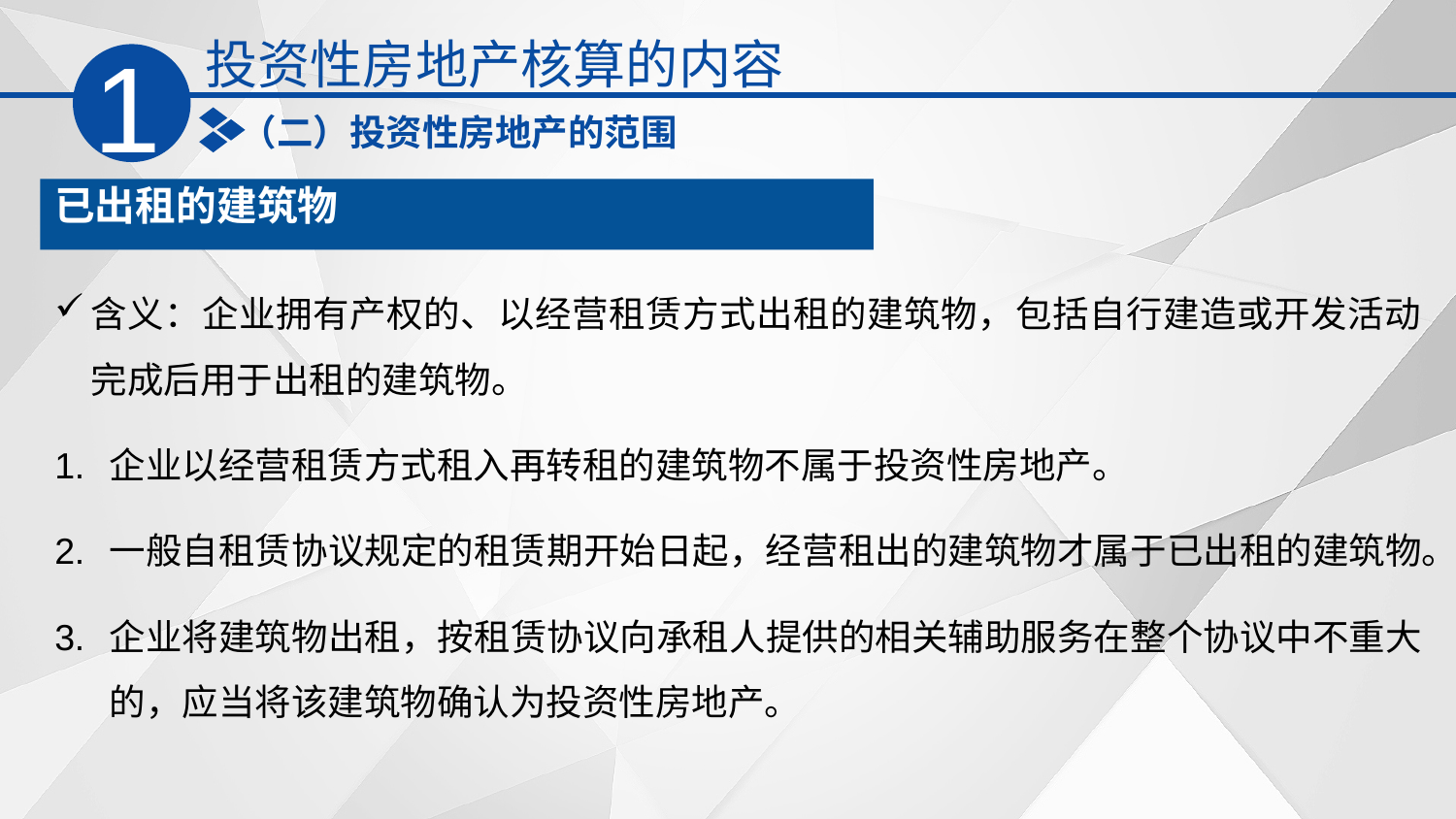

投资性房地产核算的内容
1

（二）投资性房地产的范围

已出租的建筑物
含义：企业拥有产权的、以经营租赁方式出租的建筑物，包括自行建造或开发活动完成后用于出租的建筑物。
企业以经营租赁方式租入再转租的建筑物不属于投资性房地产。
一般自租赁协议规定的租赁期开始日起，经营租出的建筑物才属于已出租的建筑物。
企业将建筑物出租，按租赁协议向承租人提供的相关辅助服务在整个协议中不重大的，应当将该建筑物确认为投资性房地产。